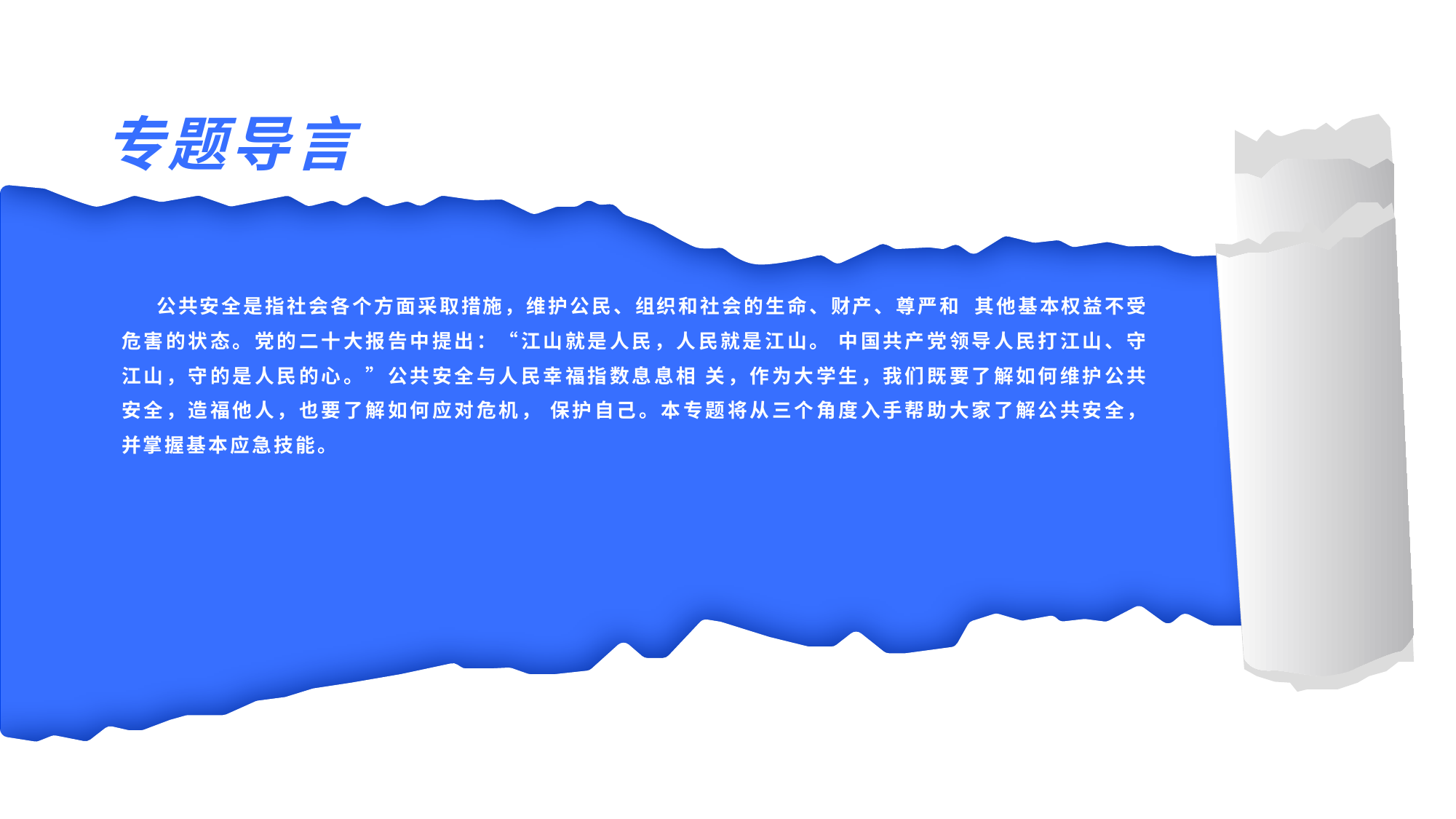

# 专题导言

公共安全是指社会各个方面采取措施，维护公民、组织和社会的生命、财产、尊严和  其他基本权益不受危害的状态。党的二十大报告中提出：“江山就是人民，人民就是江山。 中国共产党领导人民打江山、守江山，守的是人民的心。”公共安全与人民幸福指数息息相 关，作为大学生，我们既要了解如何维护公共安全，造福他人，也要了解如何应对危机， 保护自己。本专题将从三个角度入手帮助大家了解公共安全，并掌握基本应急技能。